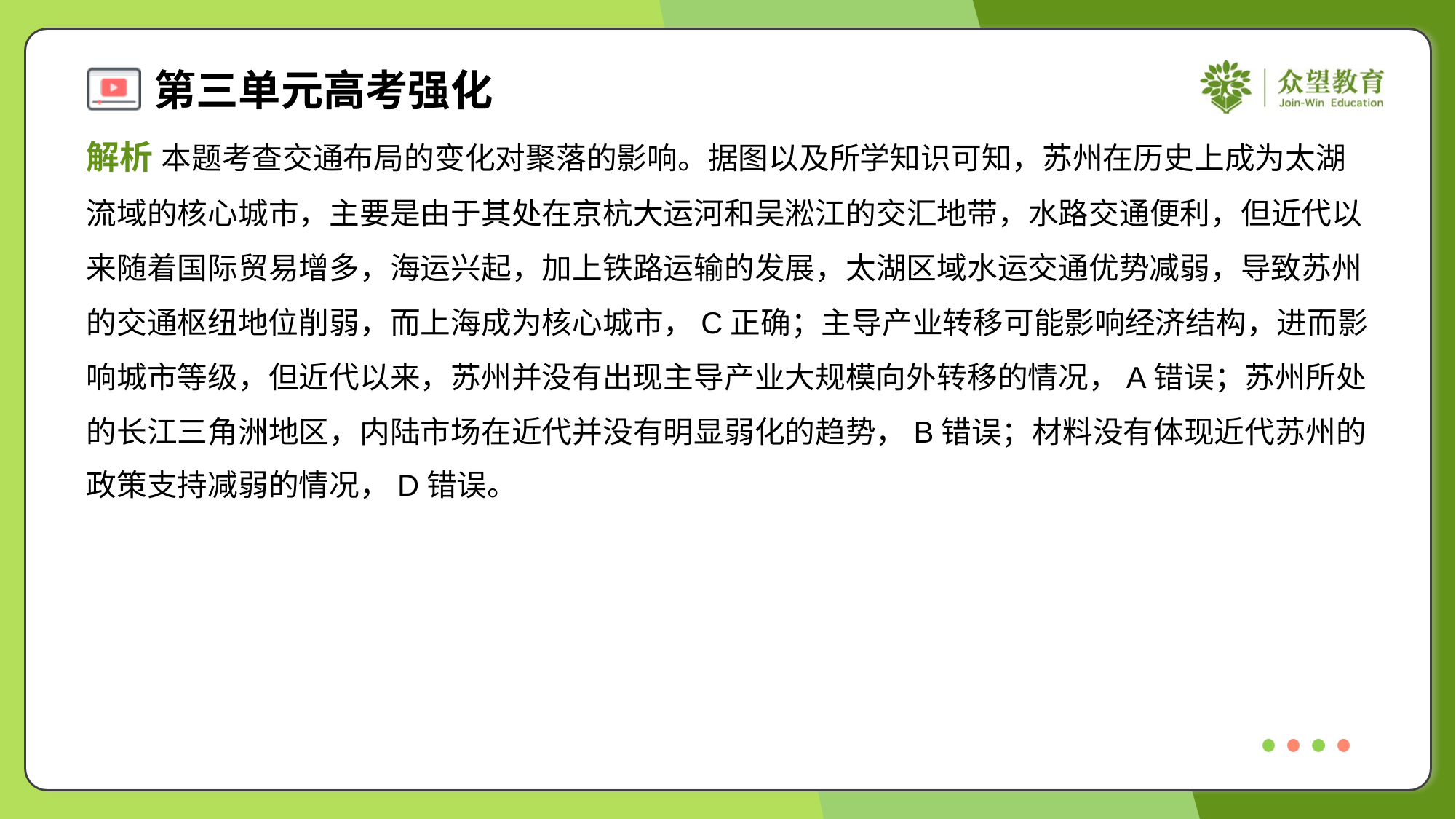

解析 本题考查交通布局的变化对聚落的影响。据图以及所学知识可知，苏州在历史上成为太湖
流域的核心城市，主要是由于其处在京杭大运河和吴淞江的交汇地带，水路交通便利，但近代以
来随着国际贸易增多，海运兴起，加上铁路运输的发展，太湖区域水运交通优势减弱，导致苏州
的交通枢纽地位削弱，而上海成为核心城市，C正确；主导产业转移可能影响经济结构，进而影
响城市等级，但近代以来，苏州并没有出现主导产业大规模向外转移的情况，A错误；苏州所处
的长江三角洲地区，内陆市场在近代并没有明显弱化的趋势，B错误；材料没有体现近代苏州的
政策支持减弱的情况，D错误。